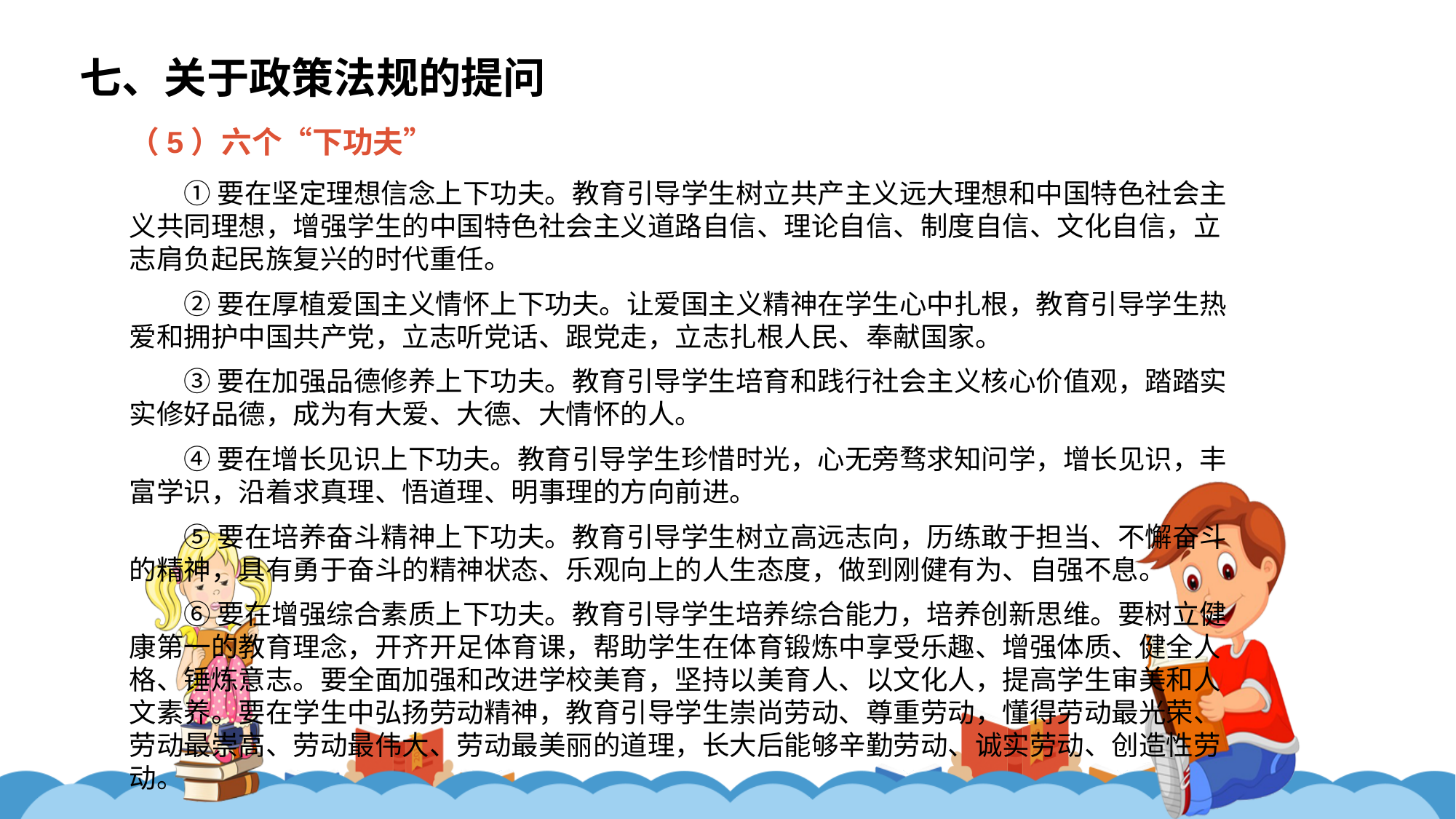

七、关于政策法规的提问
（5）六个“下功夫”
①要在坚定理想信念上下功夫。教育引导学生树立共产主义远大理想和中国特色社会主义共同理想，增强学生的中国特色社会主义道路自信、理论自信、制度自信、文化自信，立志肩负起民族复兴的时代重任。
②要在厚植爱国主义情怀上下功夫。让爱国主义精神在学生心中扎根，教育引导学生热爱和拥护中国共产党，立志听党话、跟党走，立志扎根人民、奉献国家。
③要在加强品德修养上下功夫。教育引导学生培育和践行社会主义核心价值观，踏踏实实修好品德，成为有大爱、大德、大情怀的人。
④要在增长见识上下功夫。教育引导学生珍惜时光，心无旁骛求知问学，增长见识，丰富学识，沿着求真理、悟道理、明事理的方向前进。
⑤要在培养奋斗精神上下功夫。教育引导学生树立高远志向，历练敢于担当、不懈奋斗的精神，具有勇于奋斗的精神状态、乐观向上的人生态度，做到刚健有为、自强不息。
⑥要在增强综合素质上下功夫。教育引导学生培养综合能力，培养创新思维。要树立健康第一的教育理念，开齐开足体育课，帮助学生在体育锻炼中享受乐趣、增强体质、健全人格、锤炼意志。要全面加强和改进学校美育，坚持以美育人、以文化人，提高学生审美和人文素养。要在学生中弘扬劳动精神，教育引导学生崇尚劳动、尊重劳动，懂得劳动最光荣、劳动最崇高、劳动最伟大、劳动最美丽的道理，长大后能够辛勤劳动、诚实劳动、创造性劳动。